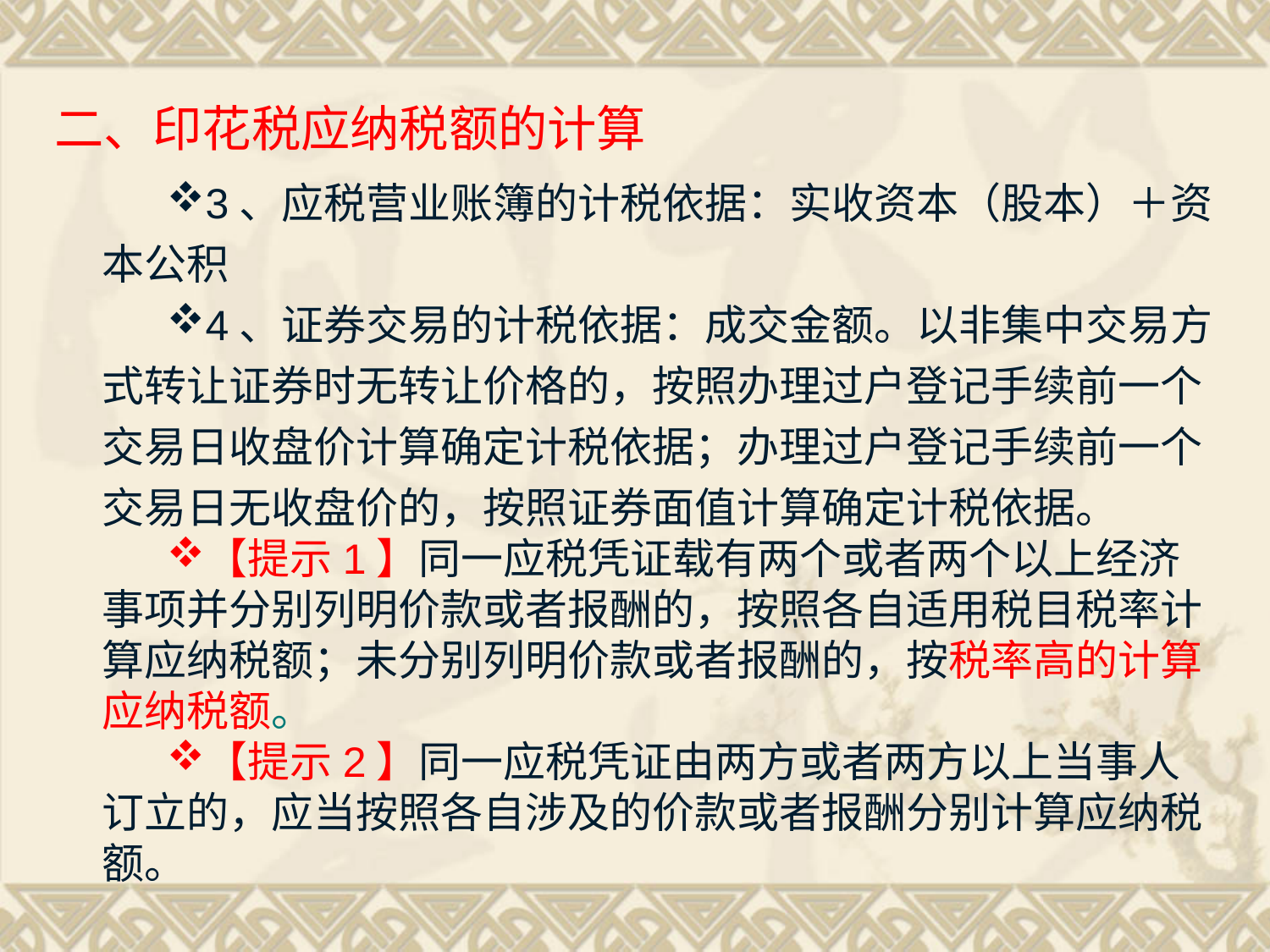

# 二、印花税应纳税额的计算
3、应税营业账簿的计税依据：实收资本（股本）＋资本公积
4、证券交易的计税依据：成交金额。以非集中交易方式转让证券时无转让价格的，按照办理过户登记手续前一个交易日收盘价计算确定计税依据；办理过户登记手续前一个交易日无收盘价的，按照证券面值计算确定计税依据。
【提示1】同一应税凭证载有两个或者两个以上经济事项并分别列明价款或者报酬的，按照各自适用税目税率计算应纳税额；未分别列明价款或者报酬的，按税率高的计算应纳税额。
【提示2】同一应税凭证由两方或者两方以上当事人订立的，应当按照各自涉及的价款或者报酬分别计算应纳税额。